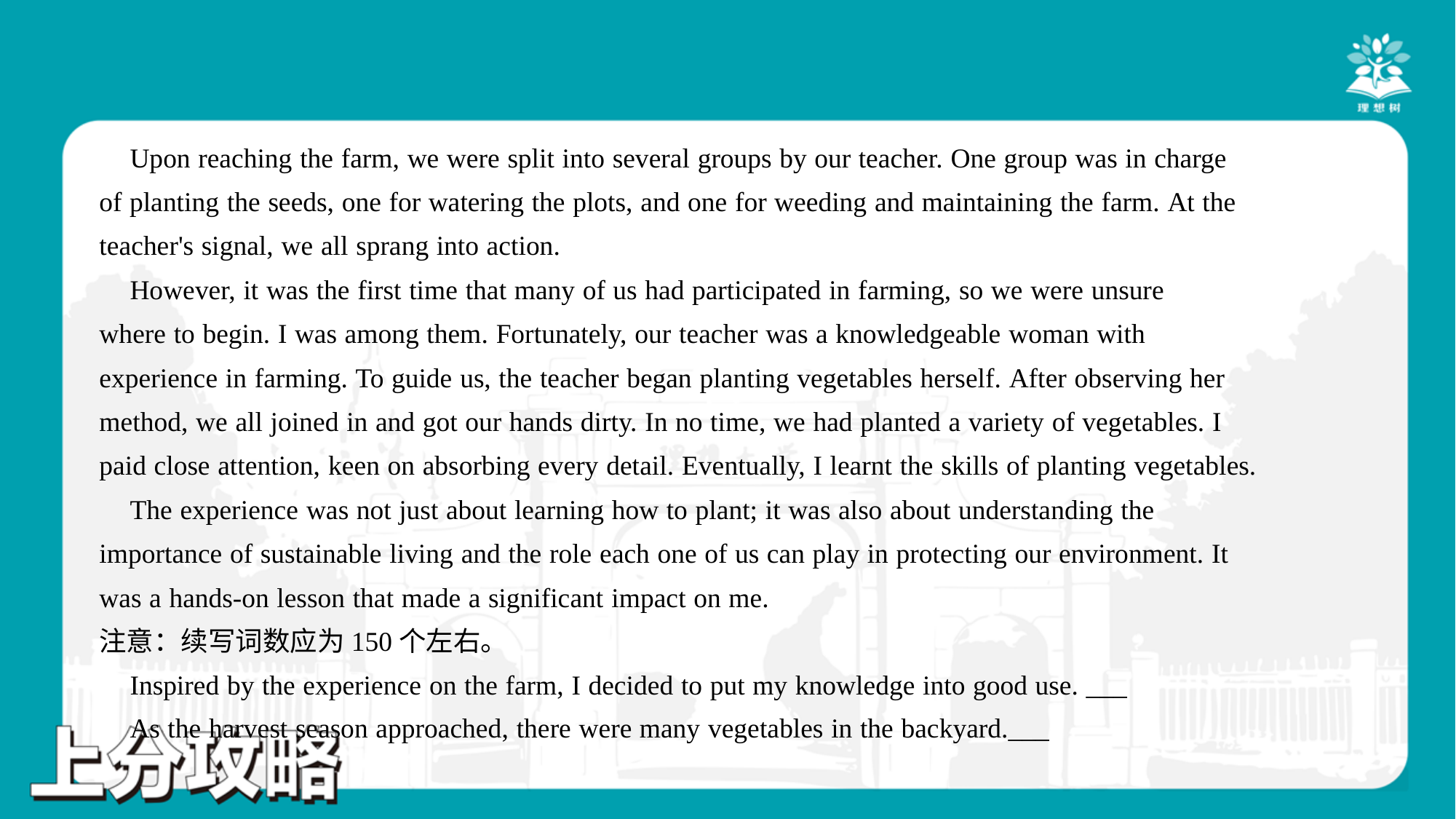

Upon reaching the farm, we were split into several groups by our teacher. One group was in charge
of planting the seeds, one for watering the plots, and one for weeding and maintaining the farm. At the
teacher's signal, we all sprang into action.
    However, it was the first time that many of us had participated in farming, so we were unsure
where to begin. I was among them. Fortunately, our teacher was a knowledgeable woman with
experience in farming. To guide us, the teacher began planting vegetables herself. After observing her
method, we all joined in and got our hands dirty. In no time, we had planted a variety of vegetables. I
paid close attention, keen on absorbing every detail. Eventually, I learnt the skills of planting vegetables.
    The experience was not just about learning how to plant; it was also about understanding the
importance of sustainable living and the role each one of us can play in protecting our environment. It
was a hands-on lesson that made a significant impact on me.
注意：续写词数应为150个左右。
    Inspired by the experience on the farm, I decided to put my knowledge into good use. ___
    As the harvest season approached, there were many vegetables in the backyard.___#3